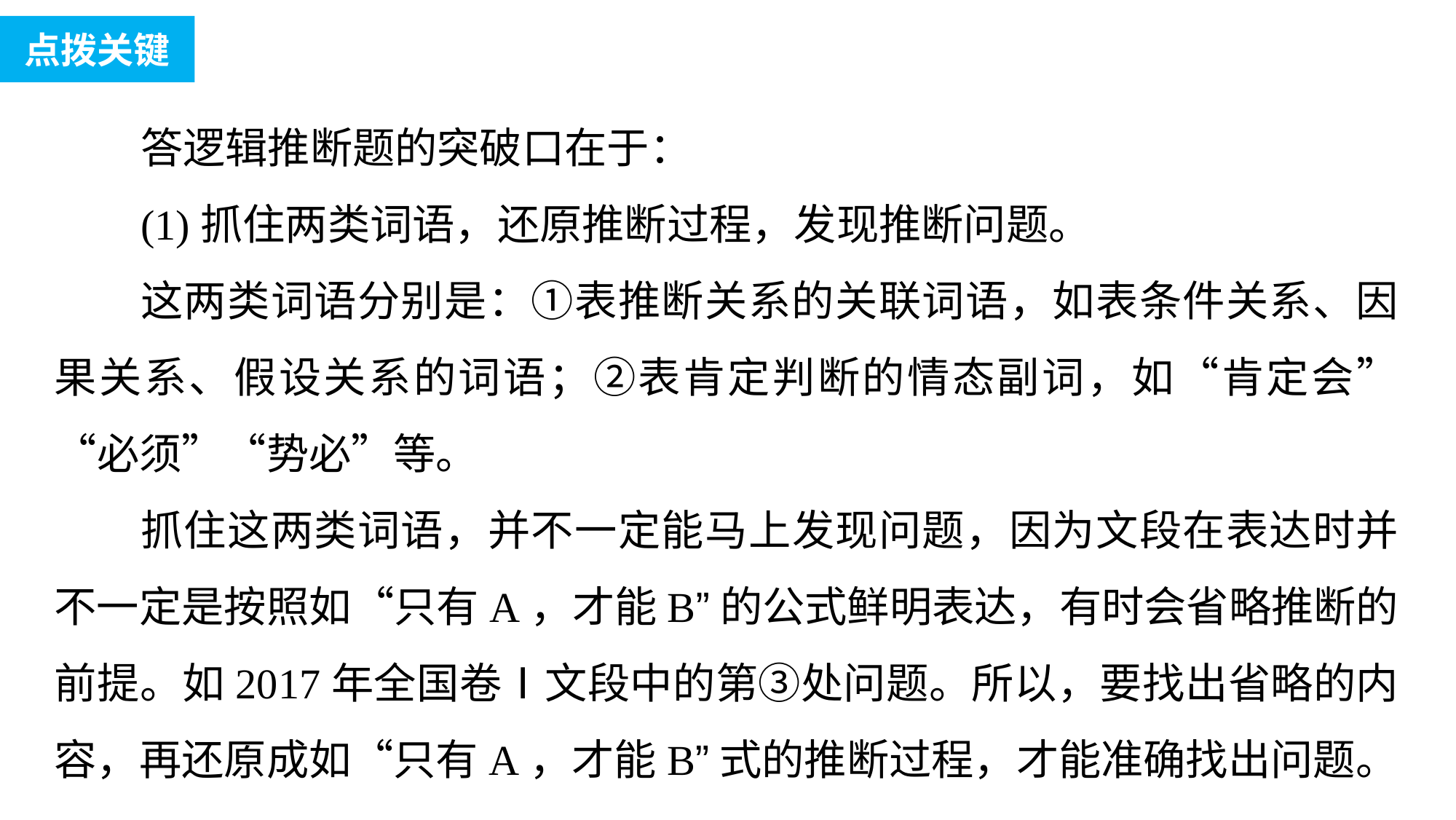

点拨关键
答逻辑推断题的突破口在于：
(1)抓住两类词语，还原推断过程，发现推断问题。
这两类词语分别是：①表推断关系的关联词语，如表条件关系、因果关系、假设关系的词语；②表肯定判断的情态副词，如“肯定会”“必须”“势必”等。
抓住这两类词语，并不一定能马上发现问题，因为文段在表达时并不一定是按照如“只有A，才能B”的公式鲜明表达，有时会省略推断的前提。如2017年全国卷Ⅰ文段中的第③处问题。所以，要找出省略的内容，再还原成如“只有A，才能B”式的推断过程，才能准确找出问题。